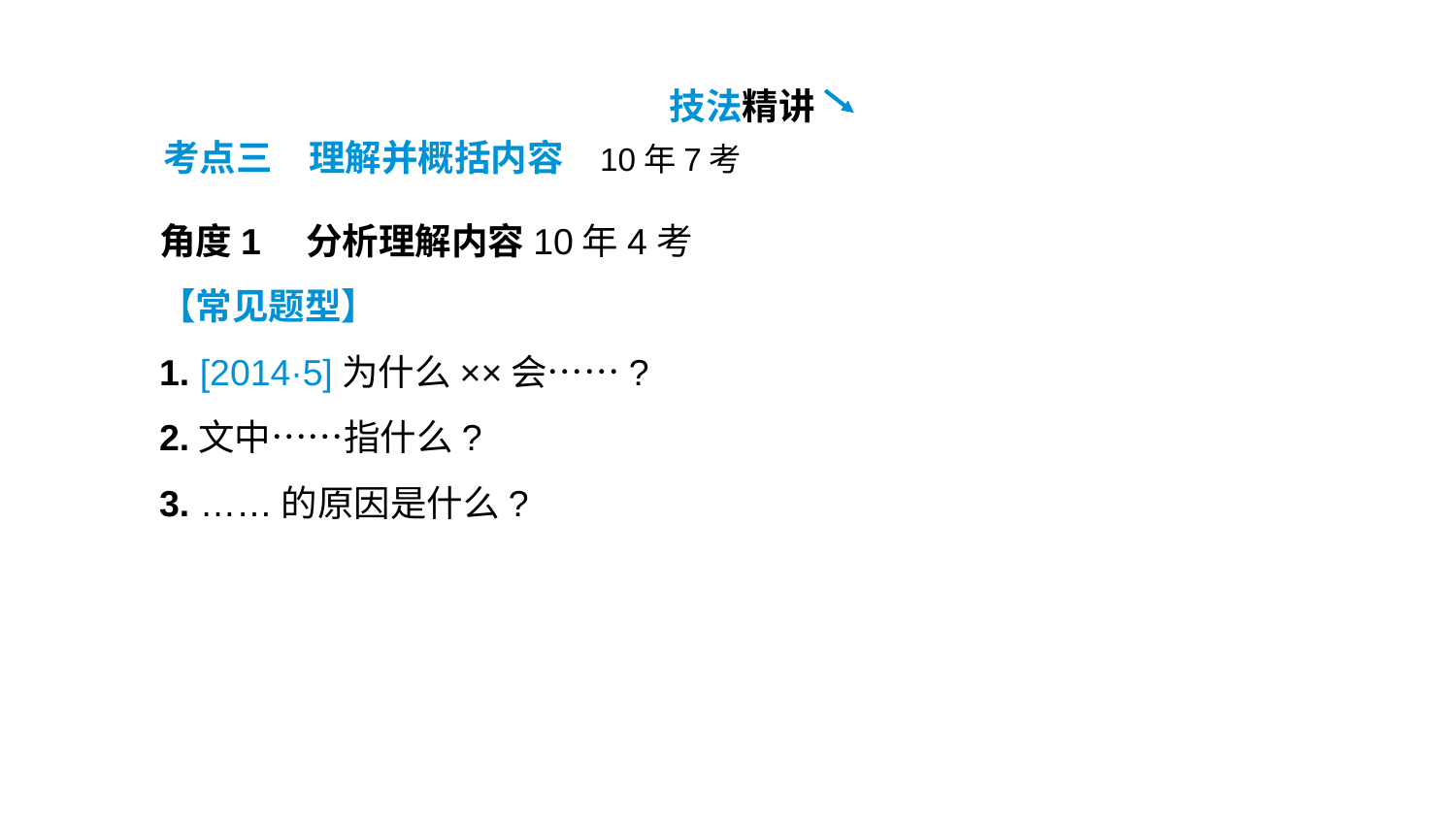

技法精讲
考点三　理解并概括内容	10年7考
角度1　分析理解内容10年4考
【常见题型】
1. [2014·5]为什么××会……?
2.文中……指什么?
3. ……的原因是什么?